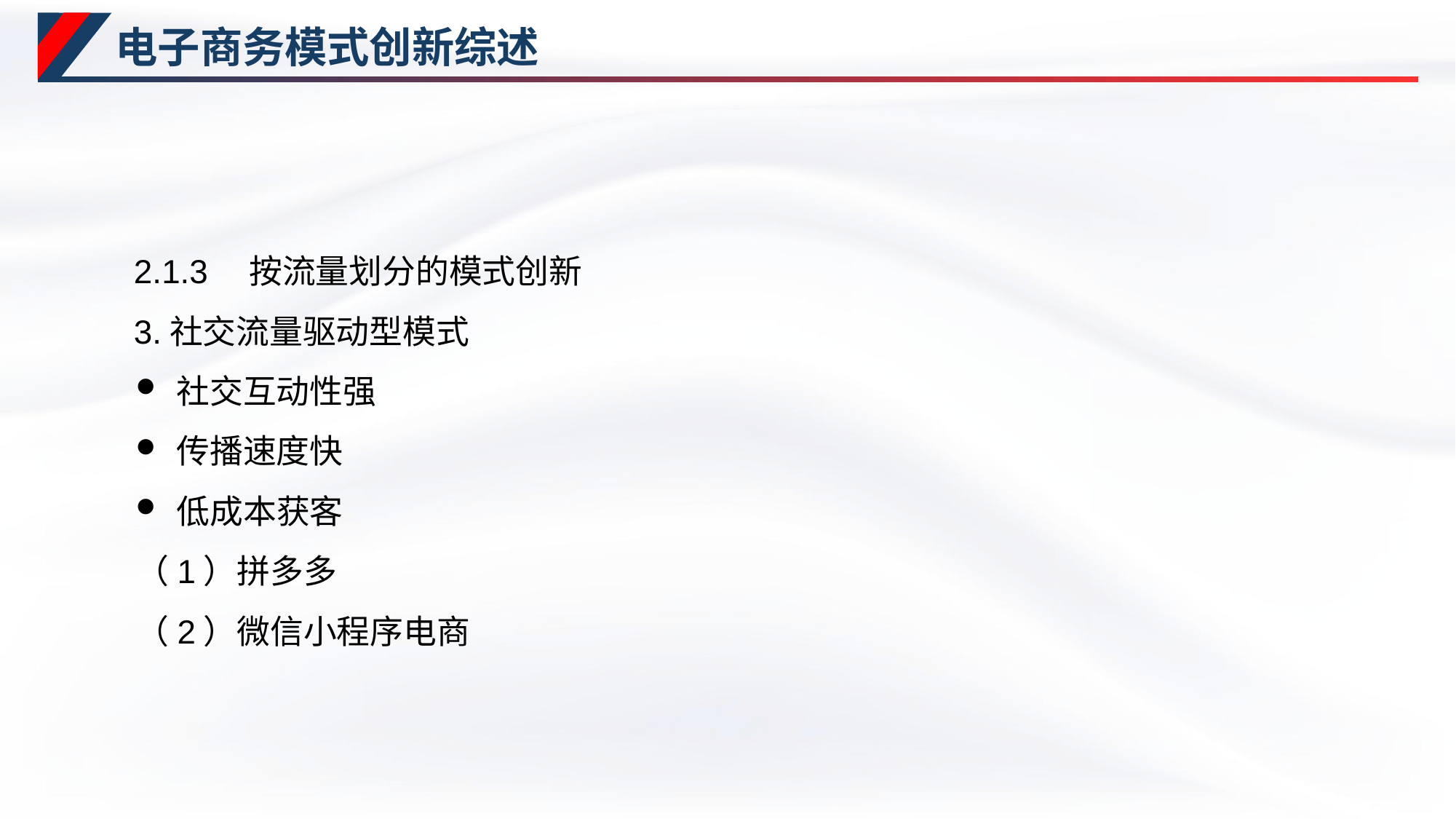

# 电子商务模式创新综述
2.1.3　按流量划分的模式创新
3.社交流量驱动型模式
社交互动性强
传播速度快
低成本获客
（1）拼多多
（2）微信小程序电商